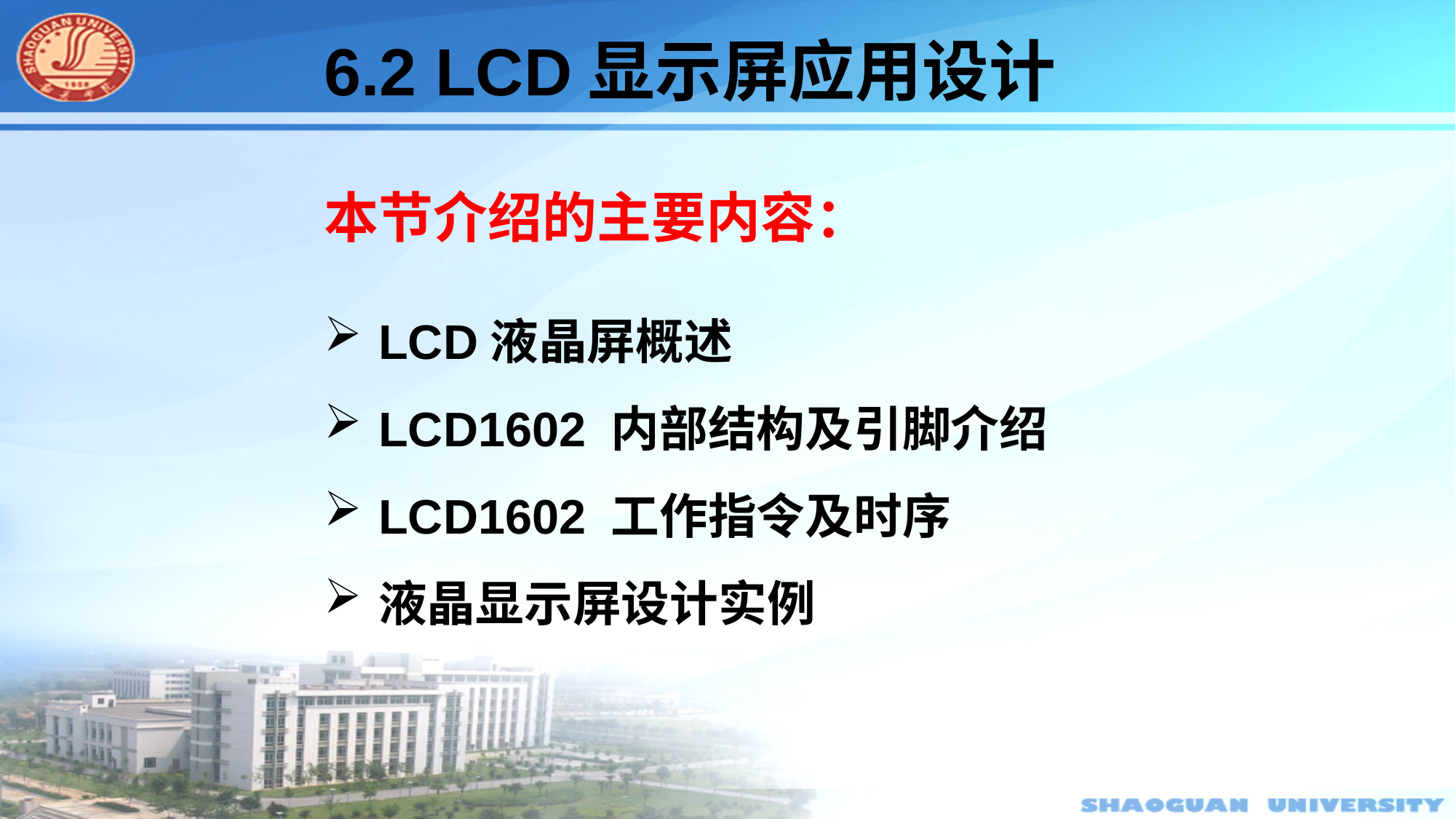

# 6.2 LCD显示屏应用设计
本节介绍的主要内容：

LCD液晶屏概述
LCD1602 内部结构及引脚介绍
LCD1602 工作指令及时序
液晶显示屏设计实例